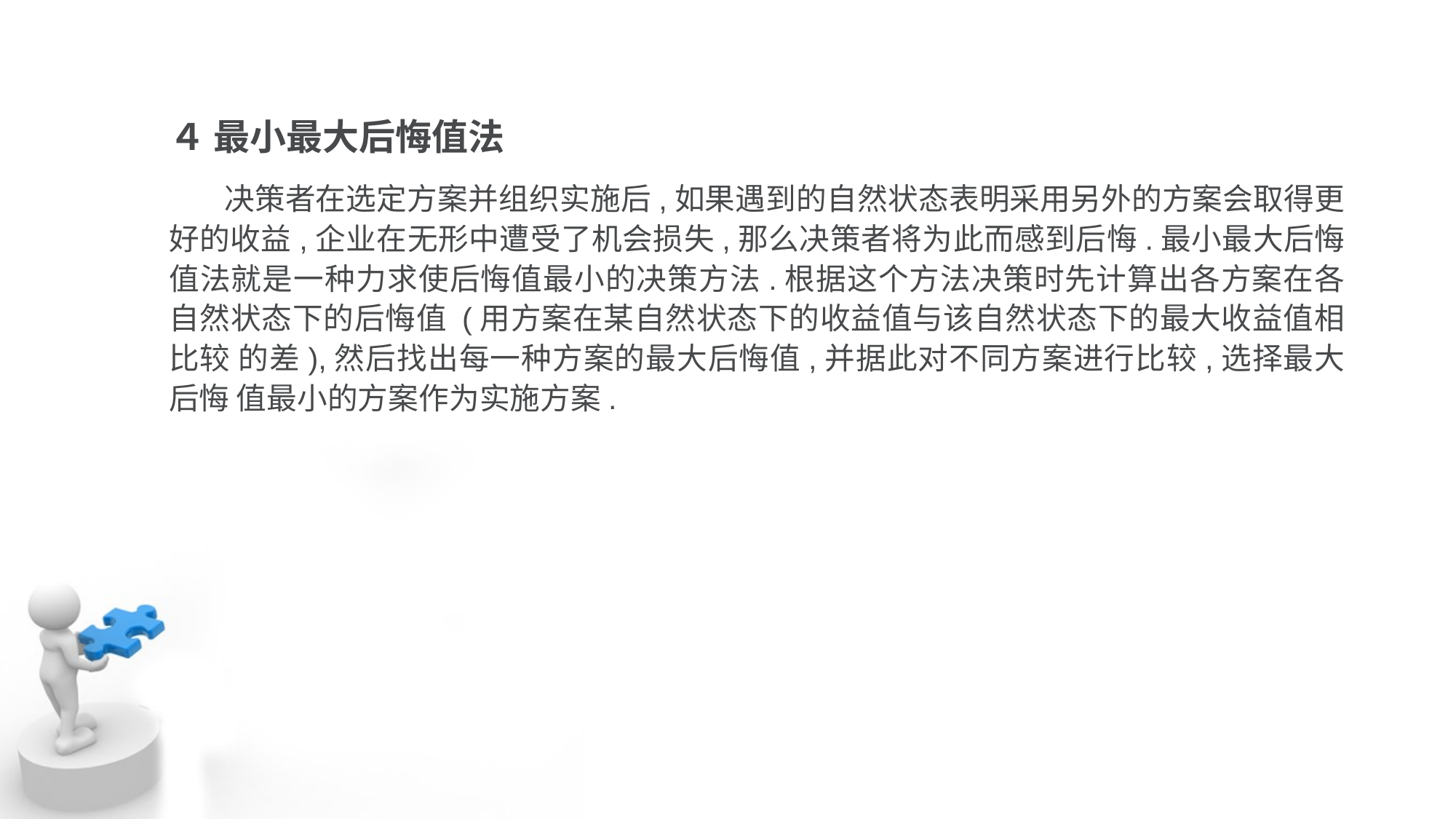

４ 最小最大后悔值法
       决策者在选定方案并组织实施后,如果遇到的自然状态表明采用另外的方案会取得更好的收益,企业在无形中遭受了机会损失,那么决策者将为此而感到后悔.最小最大后悔值法就是一种力求使后悔值最小的决策方法.根据这个方法决策时先计算出各方案在各自然状态下的后悔值 (用方案在某自然状态下的收益值与该自然状态下的最大收益值相比较 的差),然后找出每一种方案的最大后悔值,并据此对不同方案进行比较,选择最大后悔 值最小的方案作为实施方案.